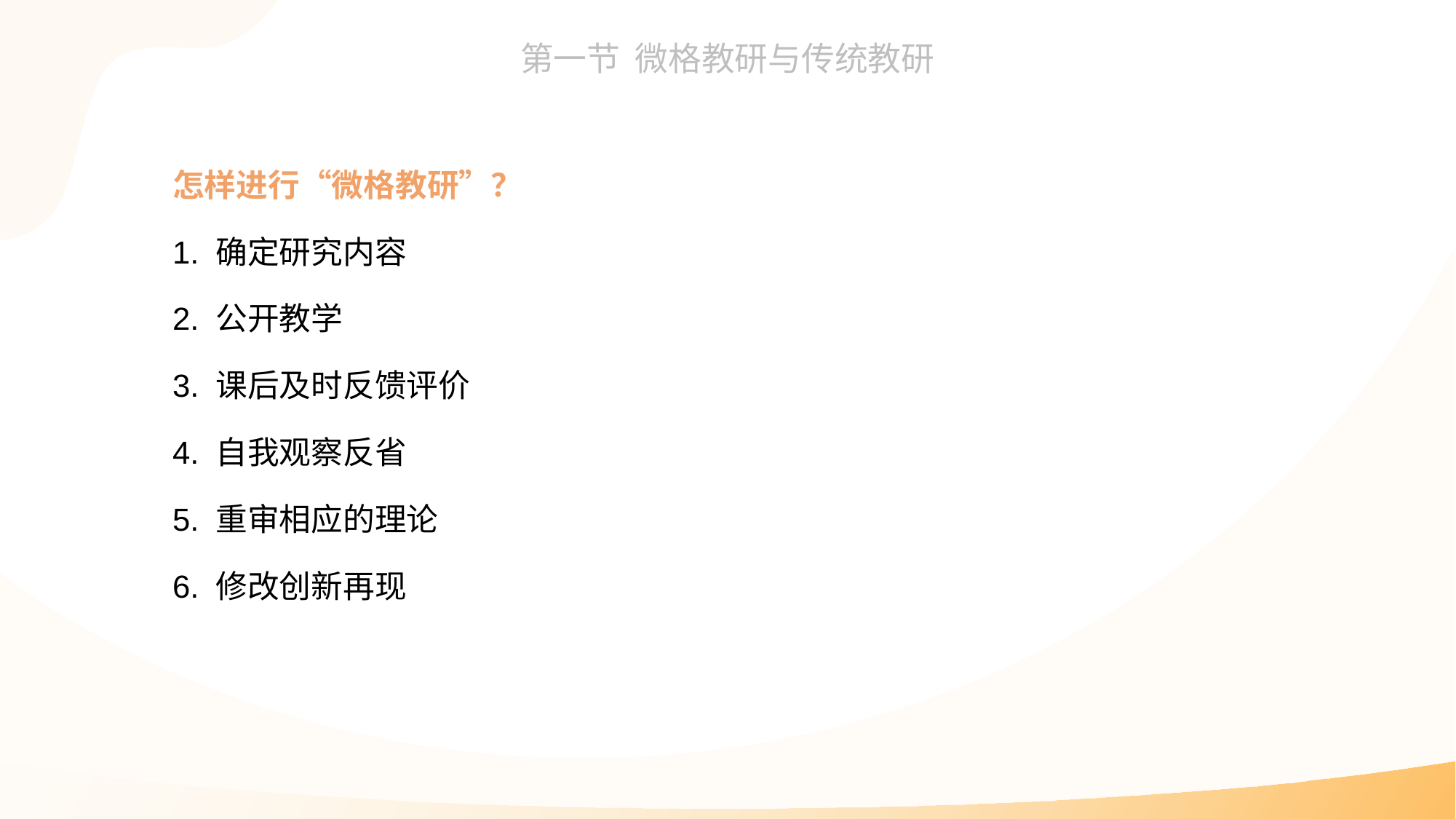

怎样进行“微格教研”？
1. 确定研究内容
2. 公开教学
3. 课后及时反馈评价
4. 自我观察反省
5. 重审相应的理论
6. 修改创新再现